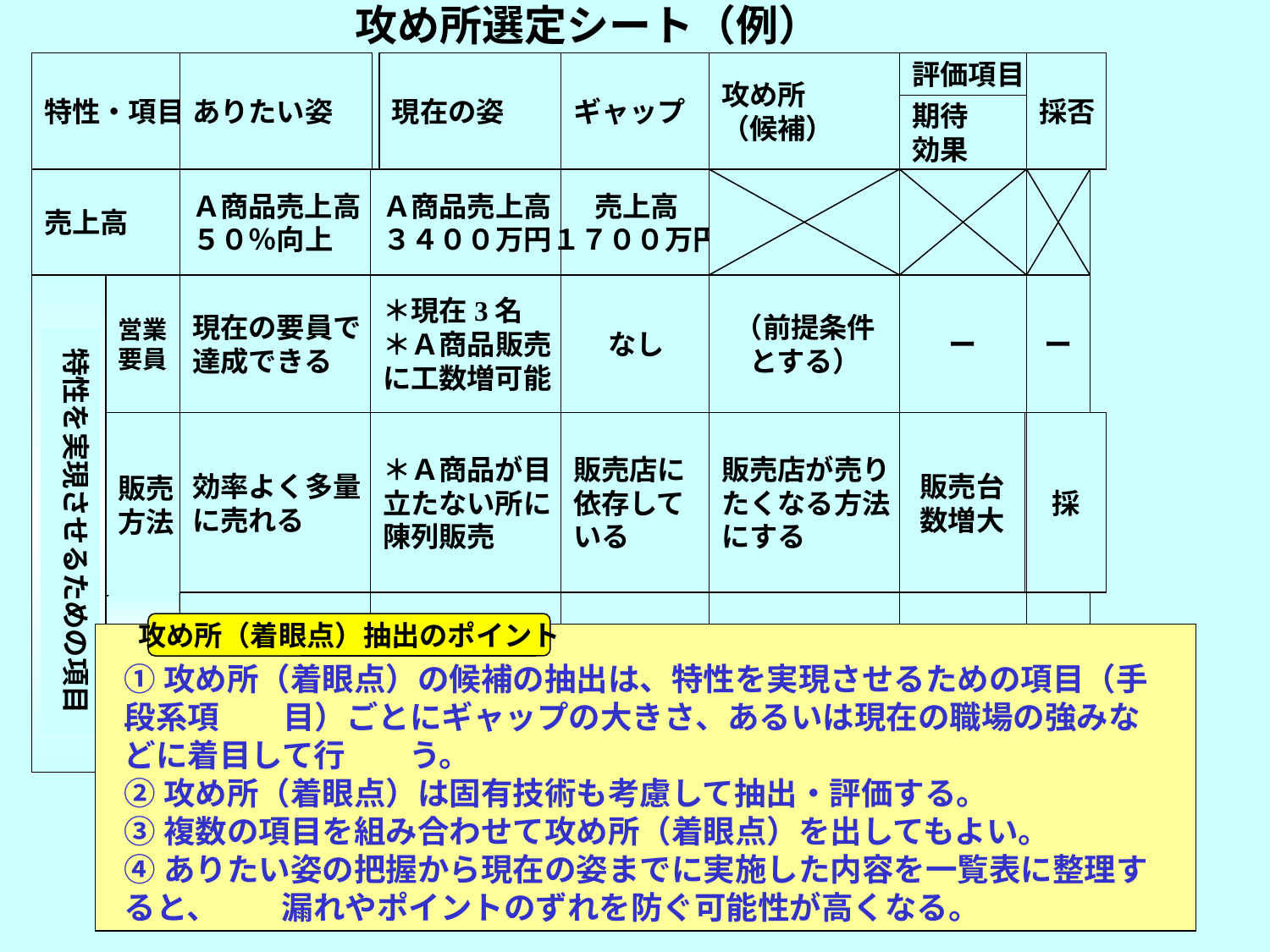

攻め所選定シート（例）
特性・項目
ありたい姿
現在の姿
ギャップ
攻め所
（候補）
評価項目
採否
期待
効果
売上高
Ａ商品売上高
５０％向上
Ａ商品売上高
３４００万円
売上高
１７００万円

営業
要員
現在の要員で
達成できる
＊現在3名
＊Ａ商品販売
に工数増可能
なし
（前提条件
とする）
ー
ー
特性を実現させるための項目
販売
方法
効率よく多量
に売れる
＊Ａ商品が目
立たない所に
陳列販売
販売店に
依存して
いる
販売店が売り
たくなる方法
にする
販売台
数増大
採

攻め所（着眼点）抽出のポイント

①攻め所（着眼点）の候補の抽出は、特性を実現させるための項目（手段系項　　目）ごとにギャップの大きさ、あるいは現在の職場の強みなどに着目して行　　う。
②攻め所（着眼点）は固有技術も考慮して抽出・評価する。
③複数の項目を組み合わせて攻め所（着眼点）を出してもよい。
④ありたい姿の把握から現在の姿までに実施した内容を一覧表に整理すると、　　漏れやポイントのずれを防ぐ可能性が高くなる。